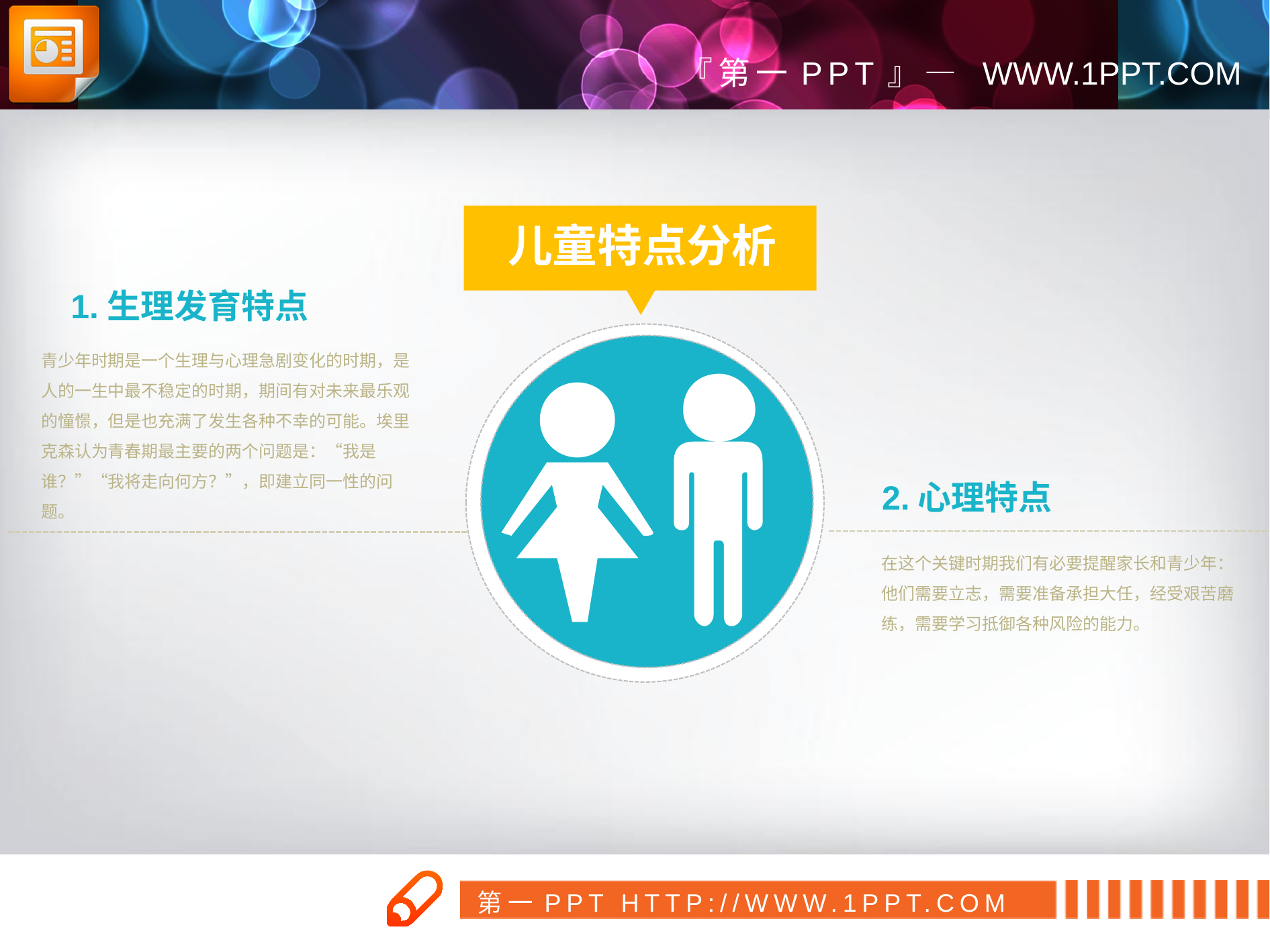

儿童特点分析

1.生理发育特点

青少年时期是一个生理与心理急剧变化的时期，是人的一生中最不稳定的时期，期间有对未来最乐观的憧憬，但是也充满了发生各种不幸的可能。埃里克森认为青春期最主要的两个问题是：“我是谁？”“我将走向何方？”，即建立同一性的问题。

2.心理特点
在这个关键时期我们有必要提醒家长和青少年：
他们需要立志，需要准备承担大任，经受艰苦磨
练，需要学习抵御各种风险的能力。